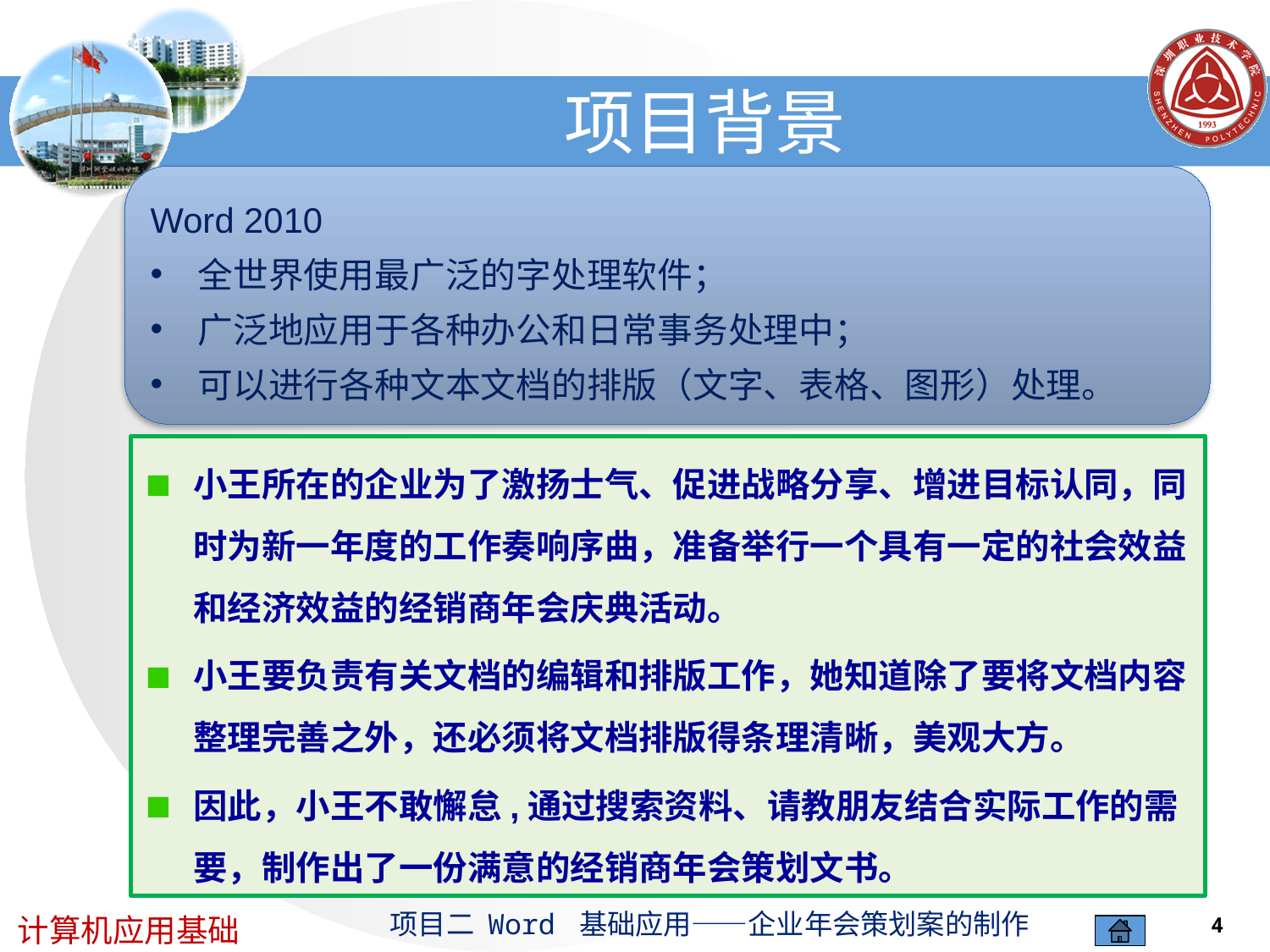

# 项目背景
Word 2010
全世界使用最广泛的字处理软件；
广泛地应用于各种办公和日常事务处理中；
可以进行各种文本文档的排版（文字、表格、图形）处理。
小王所在的企业为了激扬士气、促进战略分享、增进目标认同，同时为新一年度的工作奏响序曲，准备举行一个具有一定的社会效益和经济效益的经销商年会庆典活动。
小王要负责有关文档的编辑和排版工作，她知道除了要将文档内容整理完善之外，还必须将文档排版得条理清晰，美观大方。
因此，小王不敢懈怠,通过搜索资料、请教朋友结合实际工作的需要，制作出了一份满意的经销商年会策划文书。

4